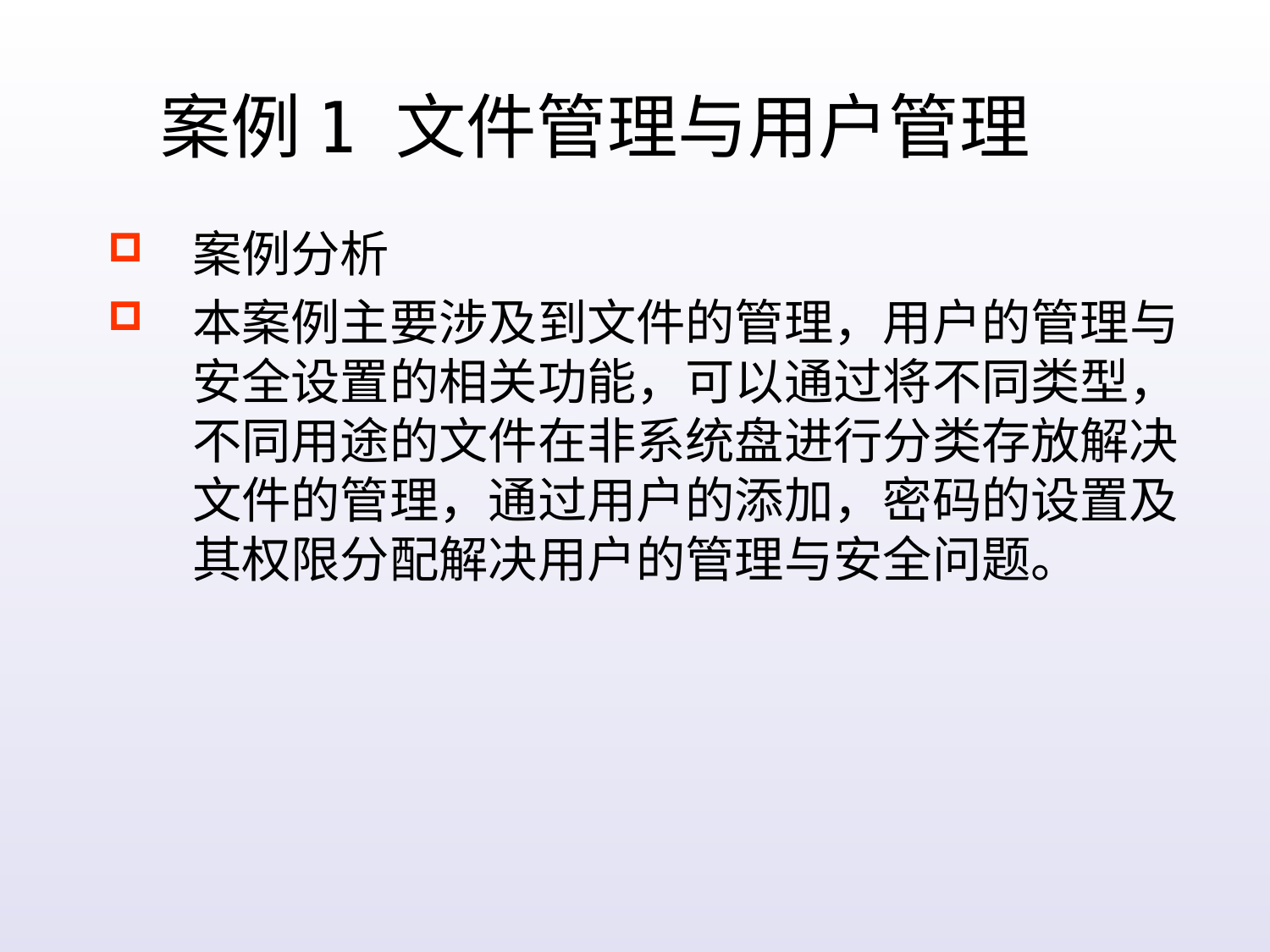

案例1 文件管理与用户管理
案例分析
本案例主要涉及到文件的管理，用户的管理与安全设置的相关功能，可以通过将不同类型，不同用途的文件在非系统盘进行分类存放解决文件的管理，通过用户的添加，密码的设置及其权限分配解决用户的管理与安全问题。